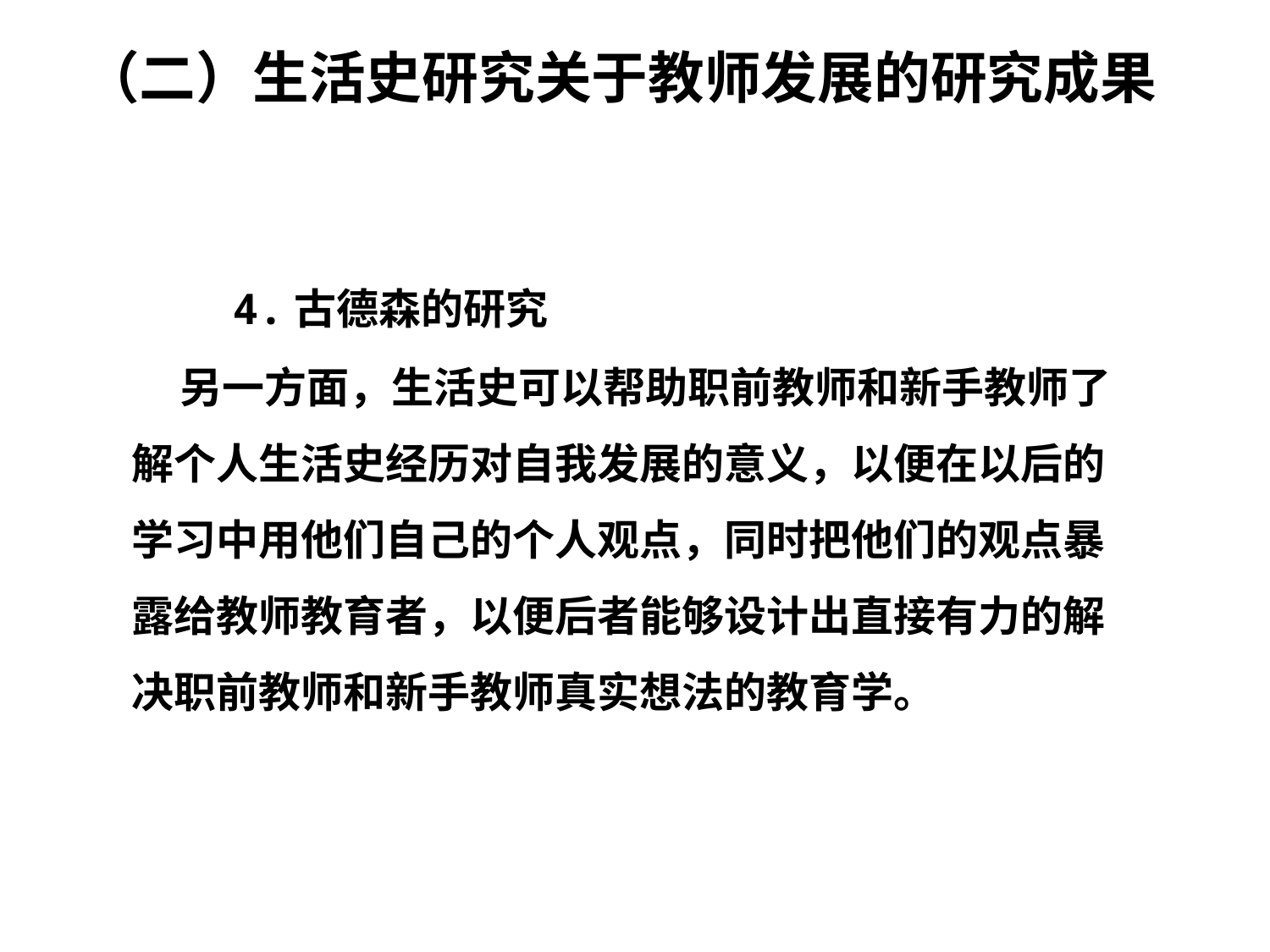

（二）生活史研究关于教师发展的研究成果
   4.古德森的研究
    另一方面，生活史可以帮助职前教师和新手教师了解个人生活史经历对自我发展的意义，以便在以后的学习中用他们自己的个人观点，同时把他们的观点暴露给教师教育者，以便后者能够设计出直接有力的解决职前教师和新手教师真实想法的教育学。